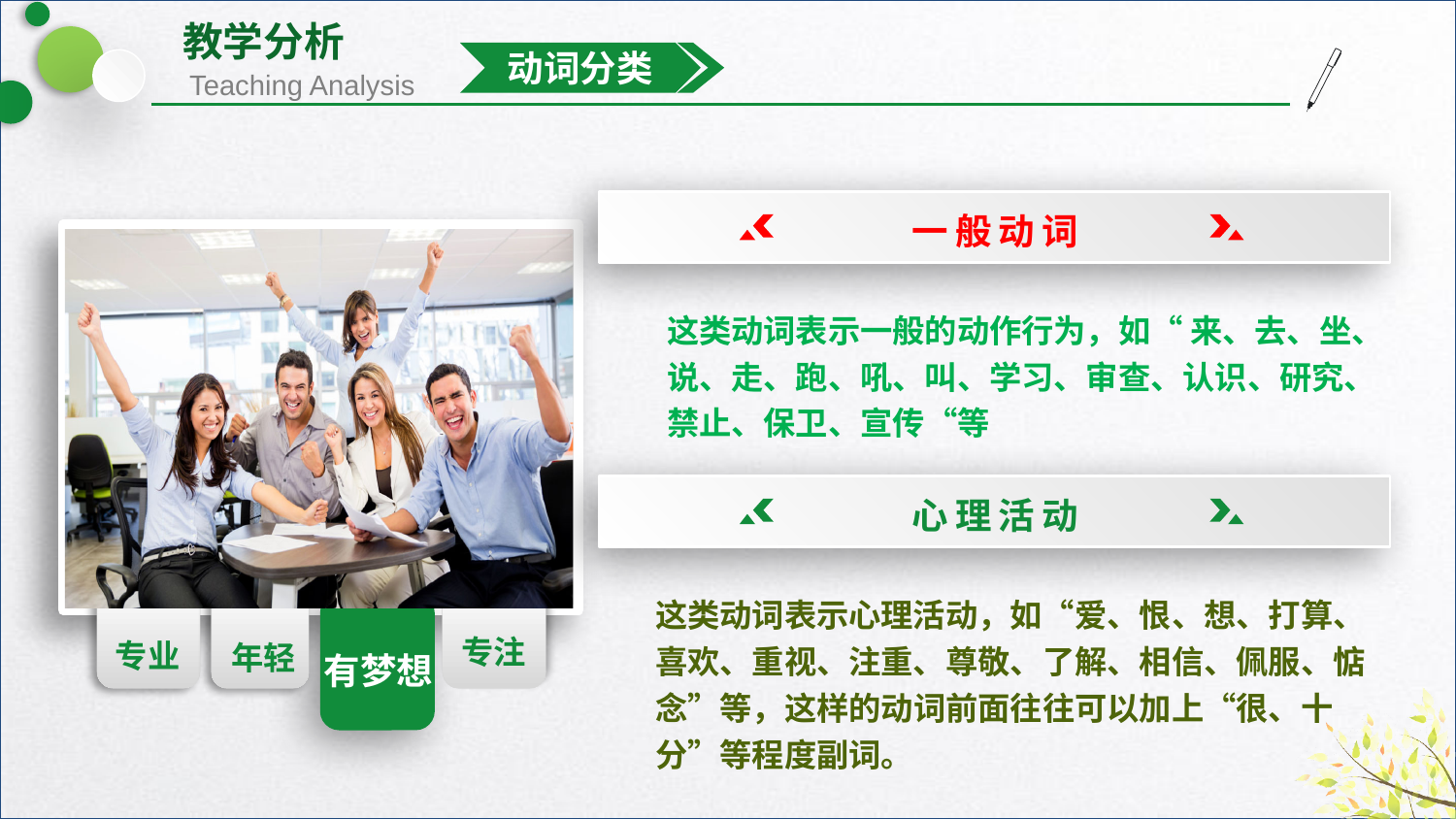

动词分类

一般动词

这类动词表示一般的动作行为，如“ 来、去、坐、说、走、跑、吼、叫、学习、审查、认识、研究、禁止、保卫、宣传“等

心理活动

专业

年轻

专注
这类动词表示心理活动，如“爱、恨、想、打算、喜欢、重视、注重、尊敬、了解、相信、佩服、惦念”等，这样的动词前面往往可以加上“很、十分”等程度副词。

有梦想